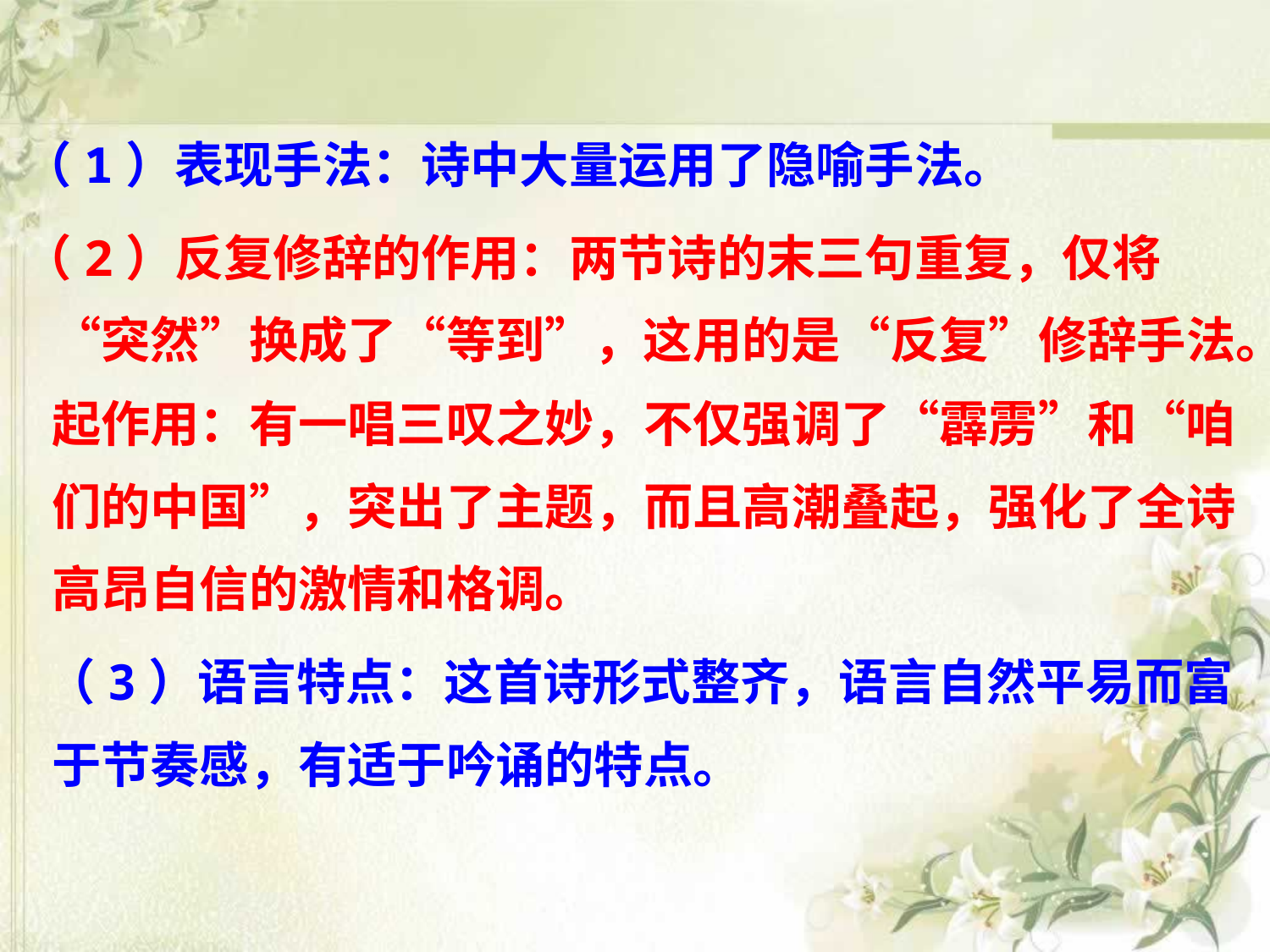

（1）表现手法：诗中大量运用了隐喻手法。
（2）反复修辞的作用：两节诗的末三句重复，仅将“突然”换成了“等到”，这用的是“反复”修辞手法。起作用：有一唱三叹之妙，不仅强调了“霹雳”和“咱们的中国”，突出了主题，而且高潮叠起，强化了全诗高昂自信的激情和格调。
 （3）语言特点：这首诗形式整齐，语言自然平易而富于节奏感，有适于吟诵的特点。